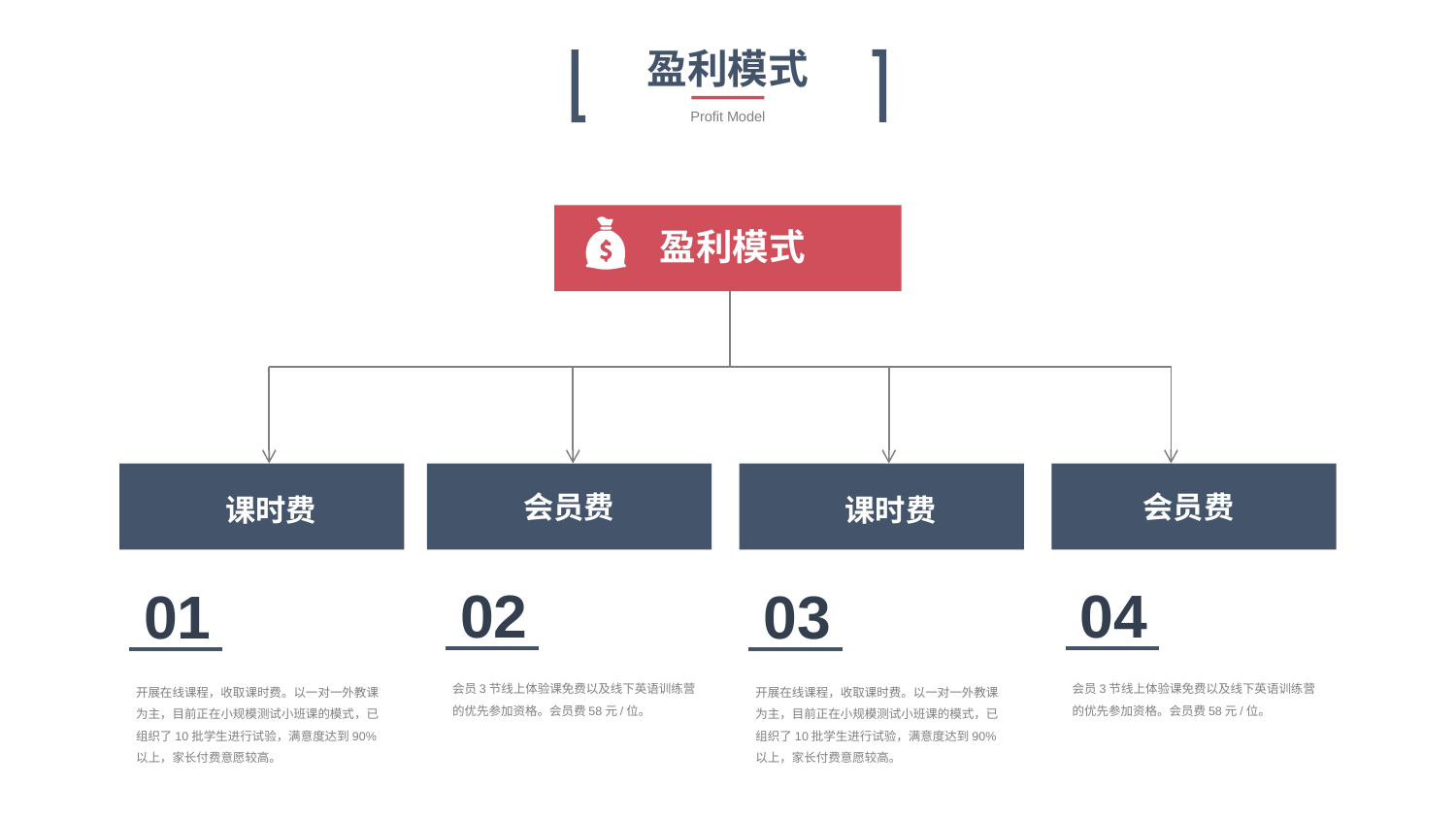

盈利模式

Profit Model

盈利模式

会员费
会员费
课时费
课时费
02
04
01
03
会员3节线上体验课免费以及线下英语训练营的优先参加资格。会员费58元/位。
会员3节线上体验课免费以及线下英语训练营的优先参加资格。会员费58元/位。
开展在线课程，收取课时费。以一对一外教课为主，目前正在小规模测试小班课的模式，已组织了10批学生进行试验，满意度达到90%以上，家长付费意愿较高。
开展在线课程，收取课时费。以一对一外教课为主，目前正在小规模测试小班课的模式，已组织了10批学生进行试验，满意度达到90%以上，家长付费意愿较高。